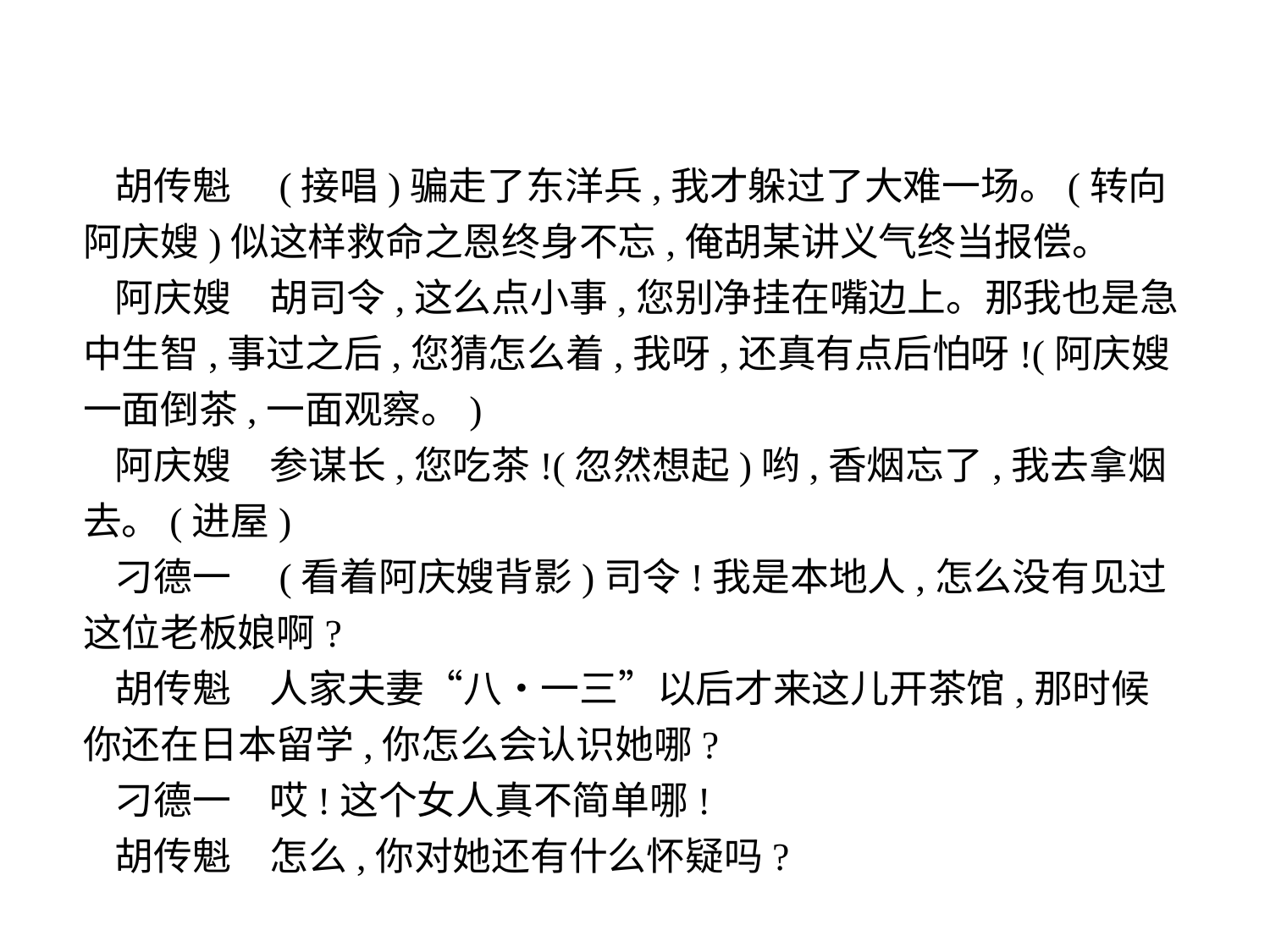

胡传魁　(接唱)骗走了东洋兵,我才躲过了大难一场。(转向阿庆嫂)似这样救命之恩终身不忘,俺胡某讲义气终当报偿。
阿庆嫂　胡司令,这么点小事,您别净挂在嘴边上。那我也是急中生智,事过之后,您猜怎么着,我呀,还真有点后怕呀!(阿庆嫂一面倒茶,一面观察。)
阿庆嫂　参谋长,您吃茶!(忽然想起)哟,香烟忘了,我去拿烟去。(进屋)
刁德一　(看着阿庆嫂背影)司令!我是本地人,怎么没有见过这位老板娘啊?
胡传魁　人家夫妻“八•一三”以后才来这儿开茶馆,那时候你还在日本留学,你怎么会认识她哪?
刁德一　哎!这个女人真不简单哪!
胡传魁　怎么,你对她还有什么怀疑吗?
-10-